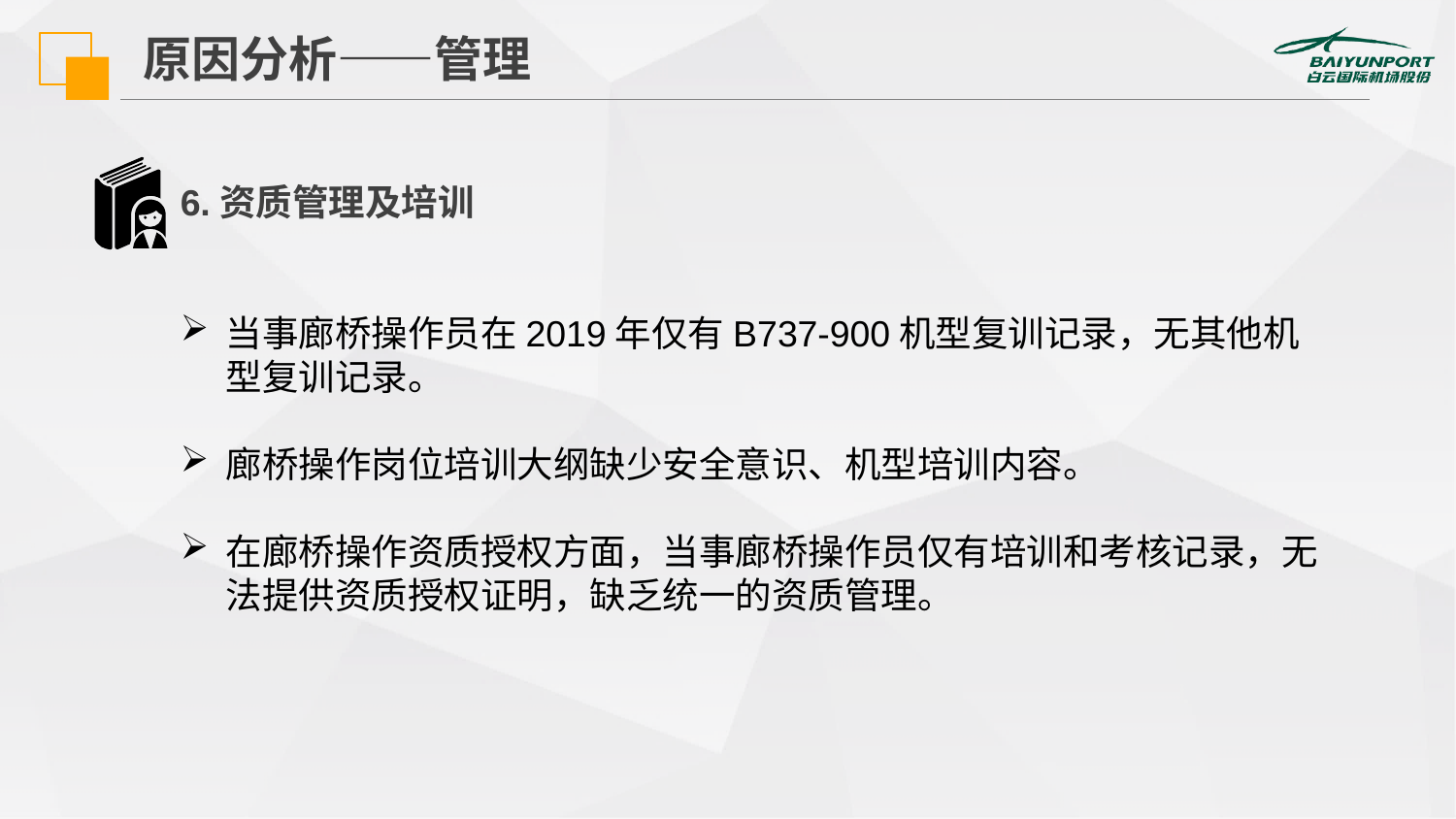

原因分析——管理

6.资质管理及培训

当事廊桥操作员在2019年仅有B737-900机型复训记录，无其他机型复训记录。

廊桥操作岗位培训大纲缺少安全意识、机型培训内容。

在廊桥操作资质授权方面，当事廊桥操作员仅有培训和考核记录，无法提供资质授权证明，缺乏统一的资质管理。